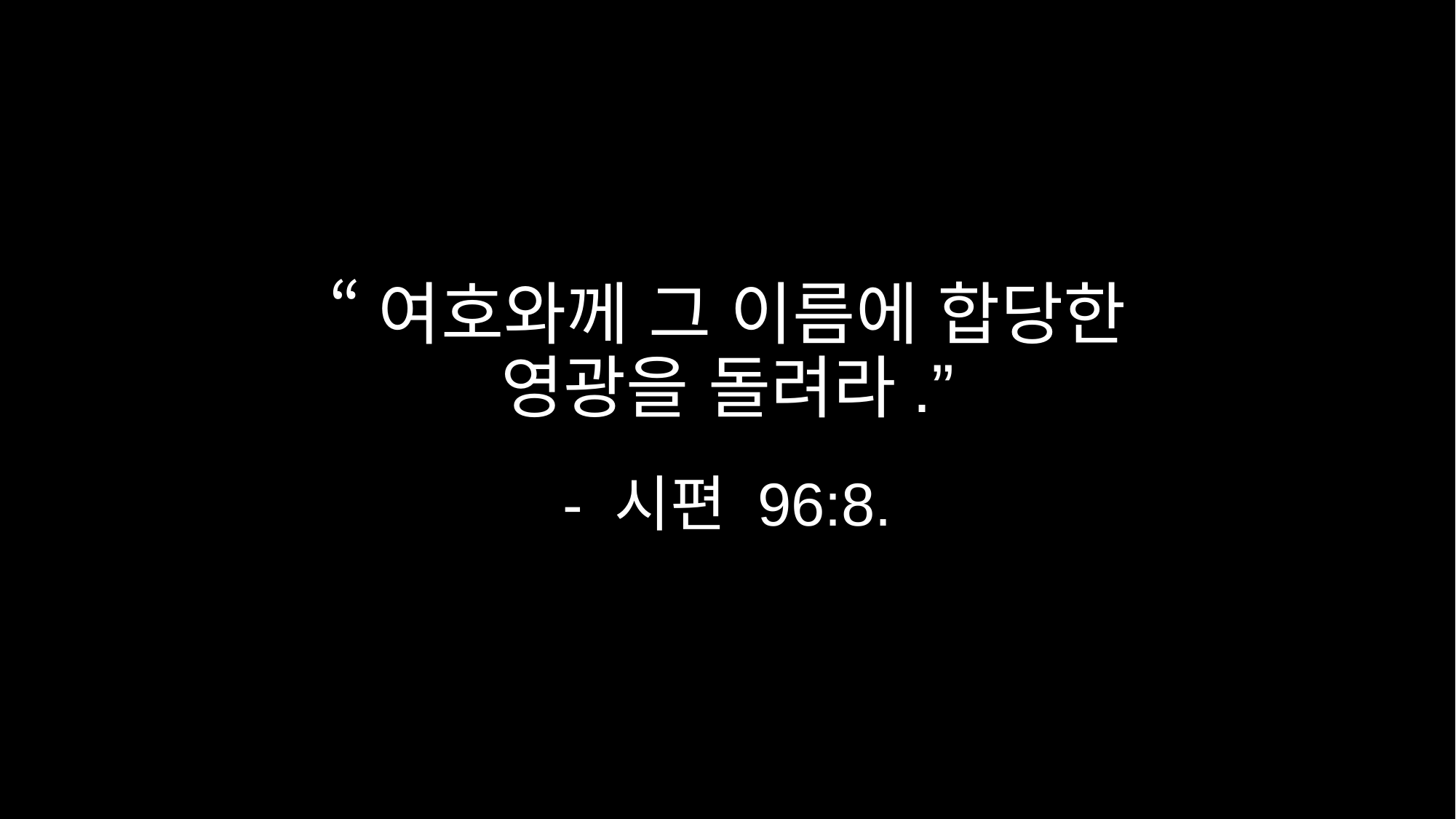

“여호와께 그 이름에 합당한
영광을 돌려라.”

- 시편 96:8.